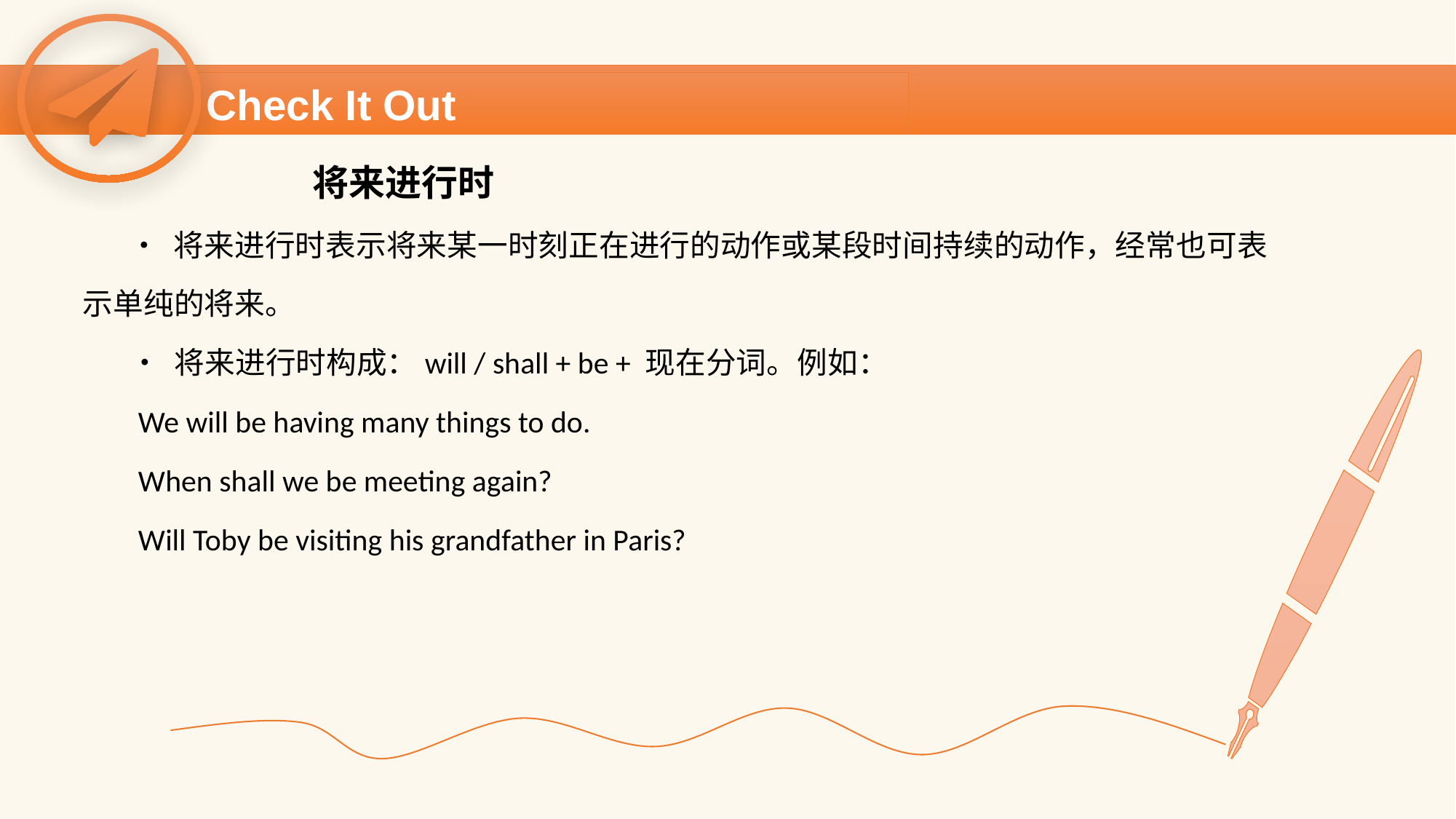

Check It Out
                           将来进行时
       • 将来进行时表示将来某一时刻正在进行的动作或某段时间持续的动作，经常也可表
示单纯的将来。
       • 将来进行时构成：will / shall + be + 现在分词。例如：
        We will be having many things to do.
        When shall we be meeting again?
        Will Toby be visiting his grandfather in Paris?